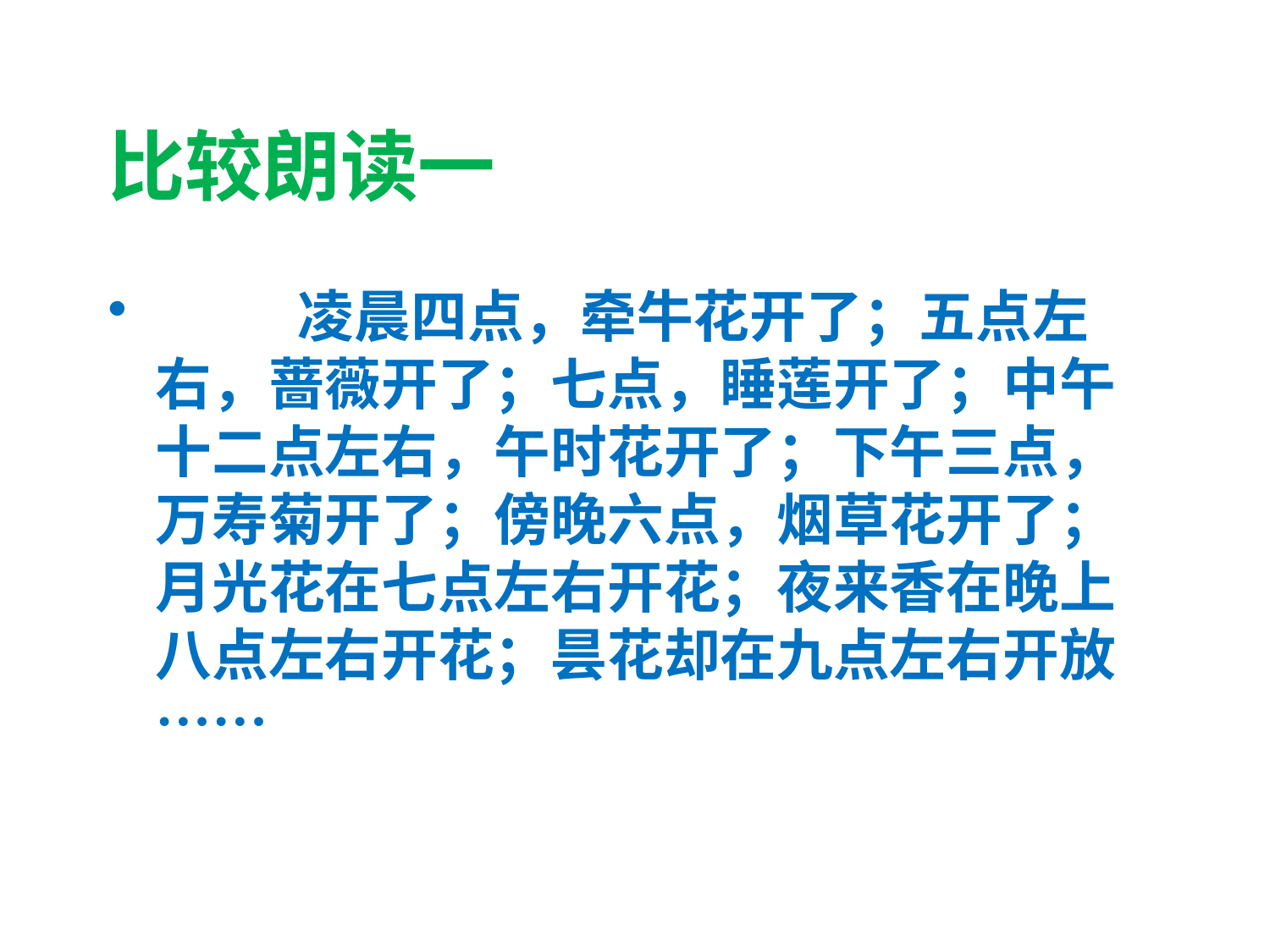

比较朗读一
          凌晨四点，牵牛花开了；五点左右，蔷薇开了；七点，睡莲开了；中午十二点左右，午时花开了；下午三点，万寿菊开了；傍晚六点，烟草花开了；月光花在七点左右开花；夜来香在晚上八点左右开花；昙花却在九点左右开放……